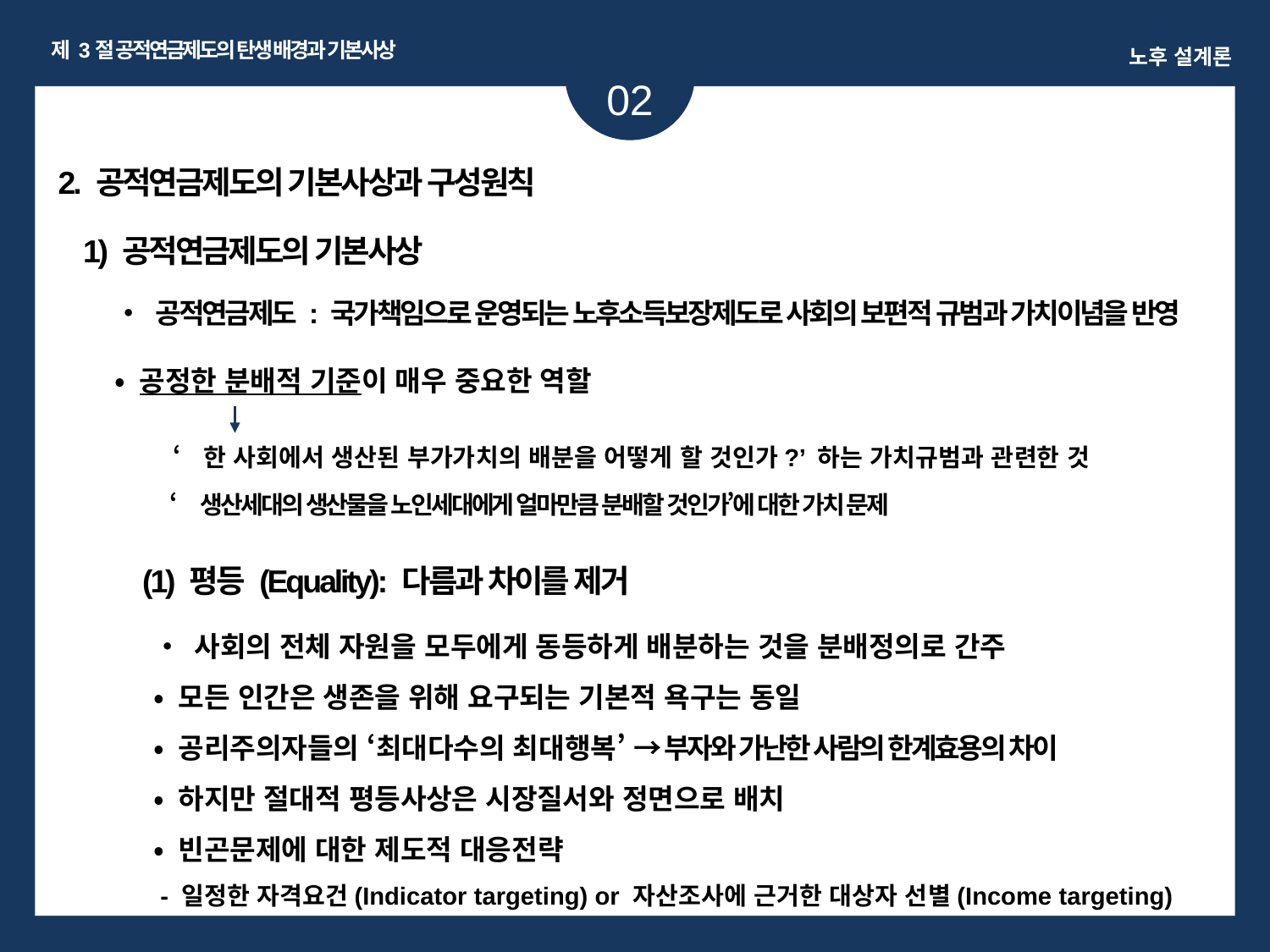

제 3절 공적연금제도의 탄생 배경과 기본사상
노후 설계론
02

2. 공적연금제도의 기본사상과 구성원칙
1) 공적연금제도의 기본사상
• 공적연금제도 : 국가책임으로 운영되는 노후소득보장제도로 사회의 보편적 규범과 가치이념을 반영

• 공정한 분배적 기준이 매우 중요한 역할
‘한 사회에서 생산된 부가가치의 배분을 어떻게 할 것인가?’ 하는 가치규범과 관련한 것
‘생산세대의 생산물을 노인세대에게 얼마만큼 분배할 것인가’에 대한 가치 문제
(1) 평등 (Equality): 다름과 차이를 제거
• 사회의 전체 자원을 모두에게 동등하게 배분하는 것을 분배정의로 간주
• 모든 인간은 생존을 위해 요구되는 기본적 욕구는 동일
• 공리주의자들의 ‘최대다수의 최대행복’ → 부자와 가난한 사람의 한계효용의 차이
• 하지만 절대적 평등사상은 시장질서와 정면으로 배치
• 빈곤문제에 대한 제도적 대응전략
 - 일정한 자격요건(Indicator targeting) or 자산조사에 근거한 대상자 선별(Income targeting)